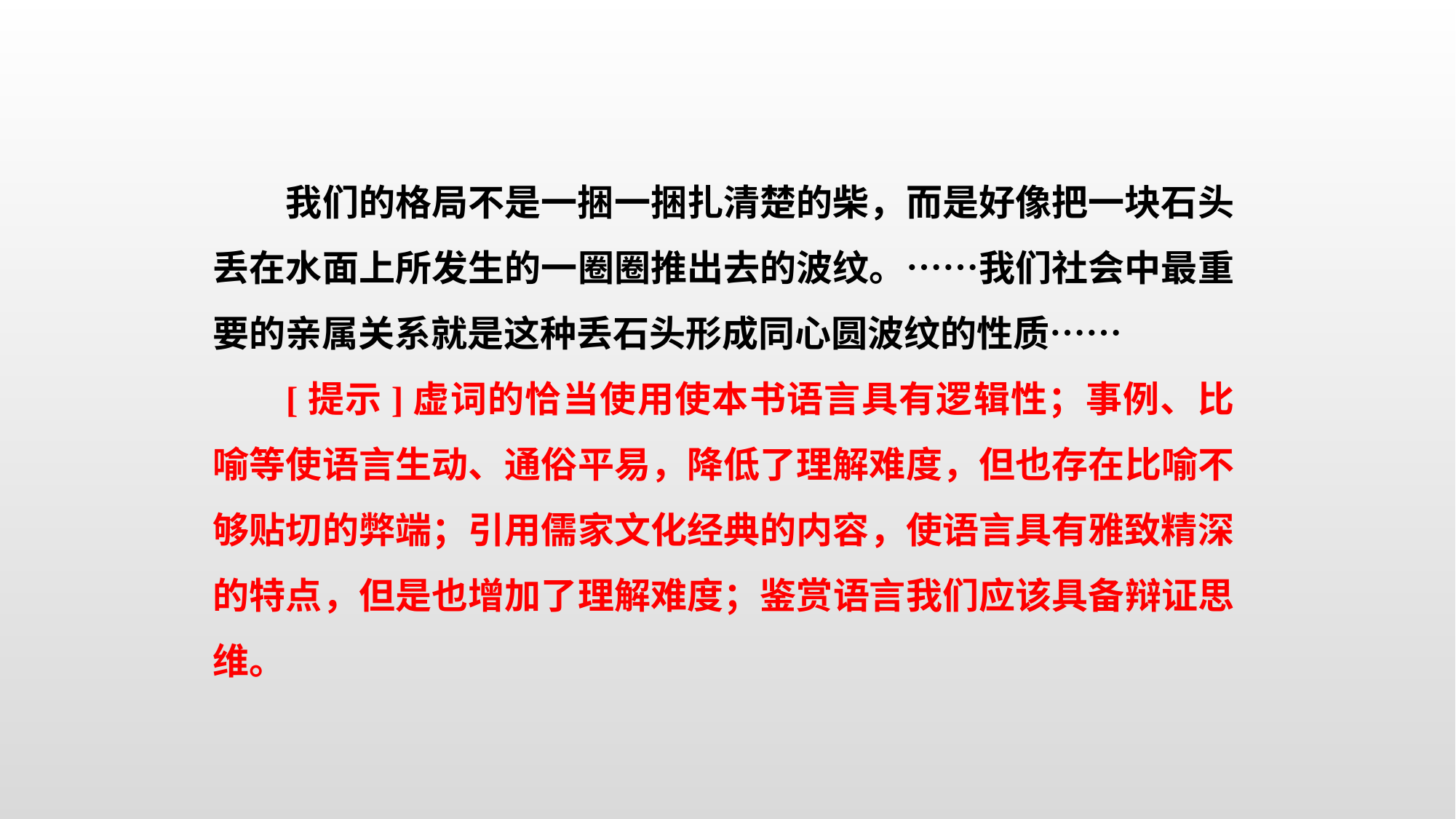

我们的格局不是一捆一捆扎清楚的柴，而是好像把一块石头丢在水面上所发生的一圈圈推出去的波纹。……我们社会中最重要的亲属关系就是这种丢石头形成同心圆波纹的性质……
[提示]虚词的恰当使用使本书语言具有逻辑性；事例、比喻等使语言生动、通俗平易，降低了理解难度，但也存在比喻不够贴切的弊端；引用儒家文化经典的内容，使语言具有雅致精深的特点，但是也增加了理解难度；鉴赏语言我们应该具备辩证思维。